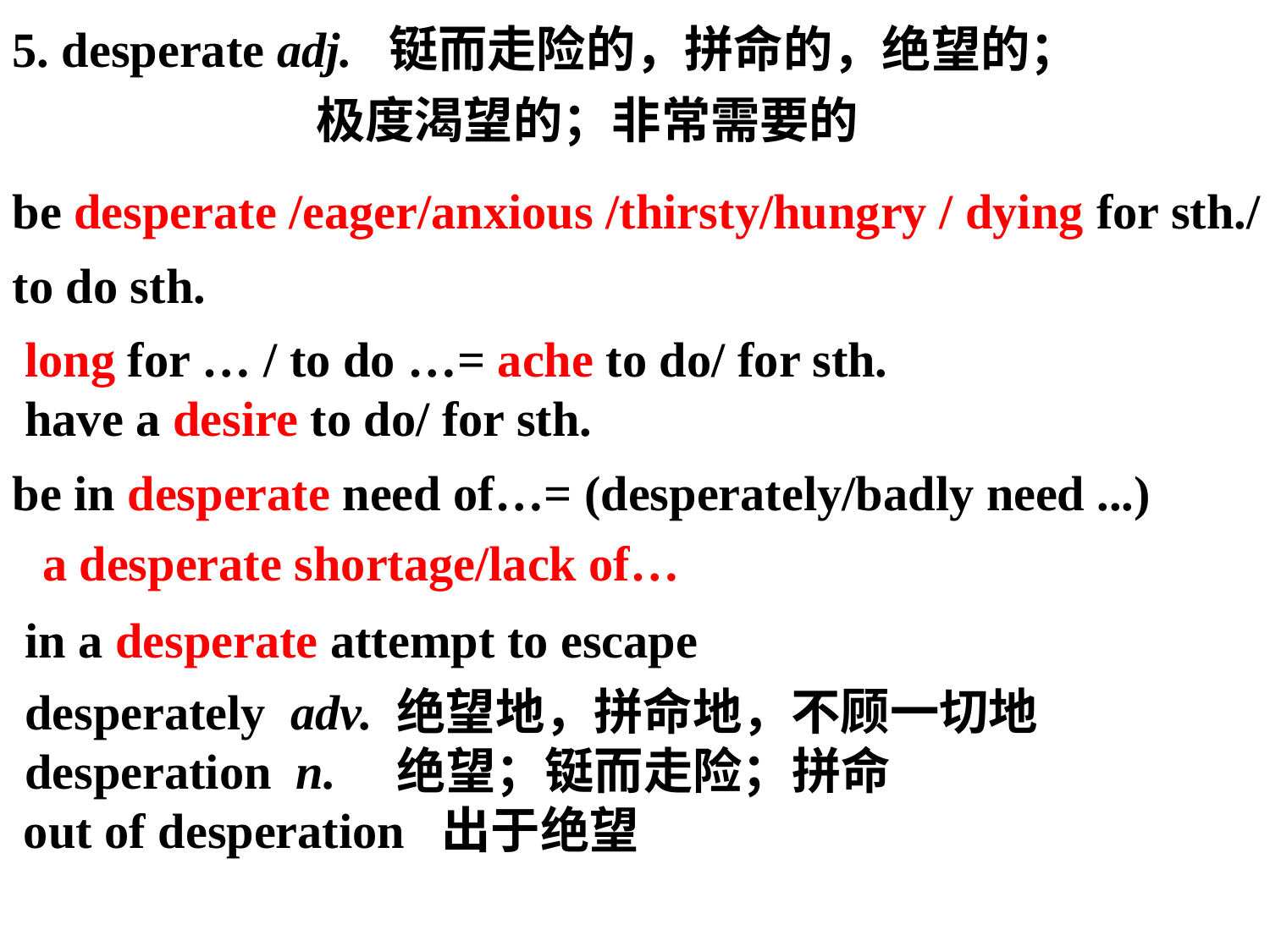

5. desperate adj.  铤而走险的，拼命的，绝望的；
                          极度渴望的；非常需要的

be desperate /eager/anxious /thirsty/hungry / dying for sth./ to do sth.
 long for … / to do …= ache to do/ for sth.
 have a desire to do/ for sth.
be in desperate need of…= (desperately/badly need ...)

 in a desperate attempt to escape
a desperate shortage/lack of…
 desperately  adv. 绝望地，拼命地，不顾一切地
 desperation  n.    绝望；铤而走险；拼命
 out of desperation  出于绝望